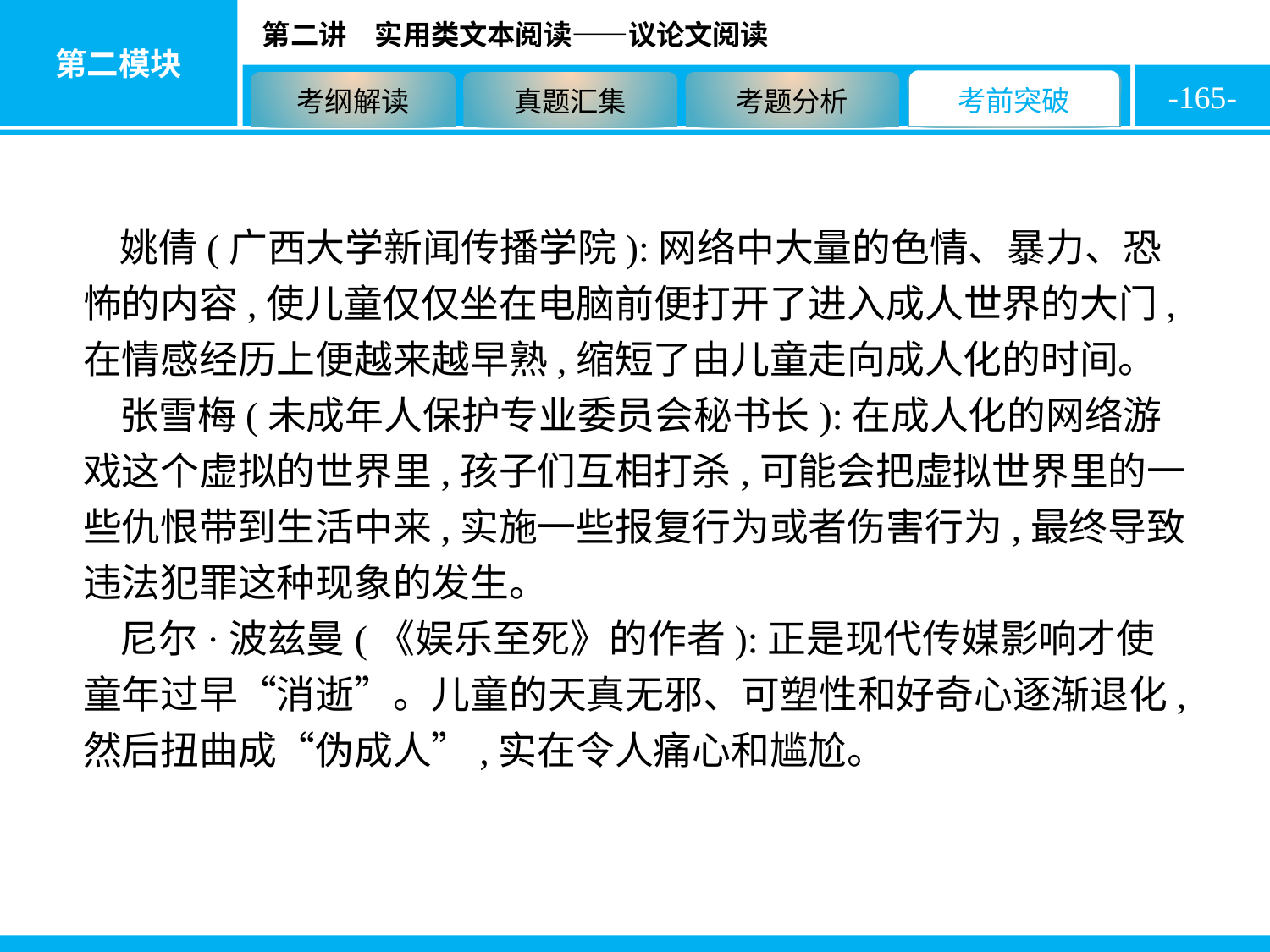

-165-
姚倩(广西大学新闻传播学院):网络中大量的色情、暴力、恐怖的内容,使儿童仅仅坐在电脑前便打开了进入成人世界的大门,在情感经历上便越来越早熟,缩短了由儿童走向成人化的时间。
张雪梅(未成年人保护专业委员会秘书长):在成人化的网络游戏这个虚拟的世界里,孩子们互相打杀,可能会把虚拟世界里的一些仇恨带到生活中来,实施一些报复行为或者伤害行为,最终导致违法犯罪这种现象的发生。
尼尔·波兹曼(《娱乐至死》的作者):正是现代传媒影响才使童年过早“消逝”。儿童的天真无邪、可塑性和好奇心逐渐退化,然后扭曲成“伪成人”,实在令人痛心和尴尬。